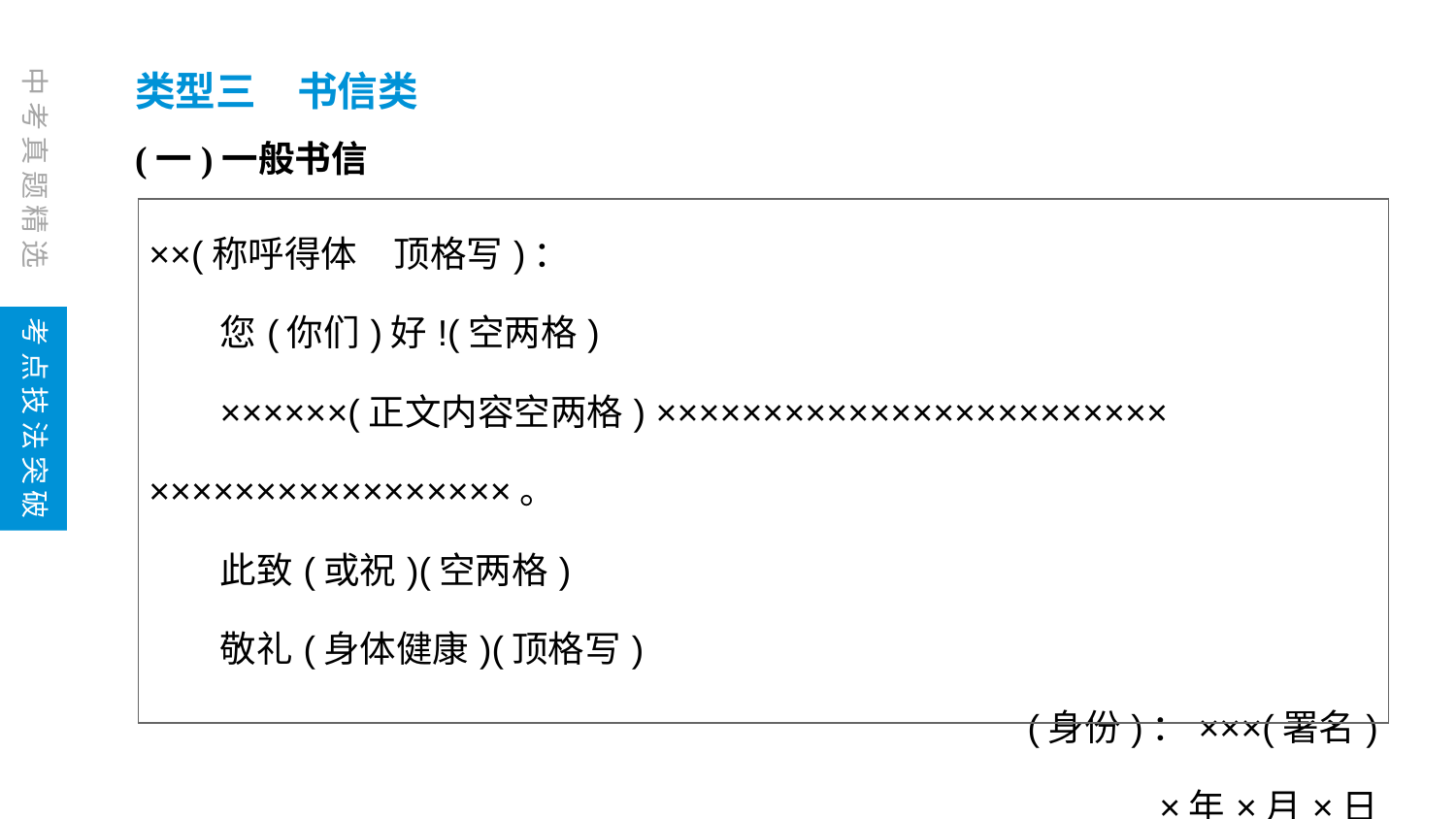

类型三　书信类
(一)一般书信
| ××(称呼得体　顶格写)： 您(你们)好!(空两格) ××××××(正文内容空两格) ×××××××××××××××××××××××× ×××××××××××××××××。 此致(或祝)(空两格) 敬礼(身体健康)(顶格写) (身份)：×××(署名) ×年×月×日 |
| --- |